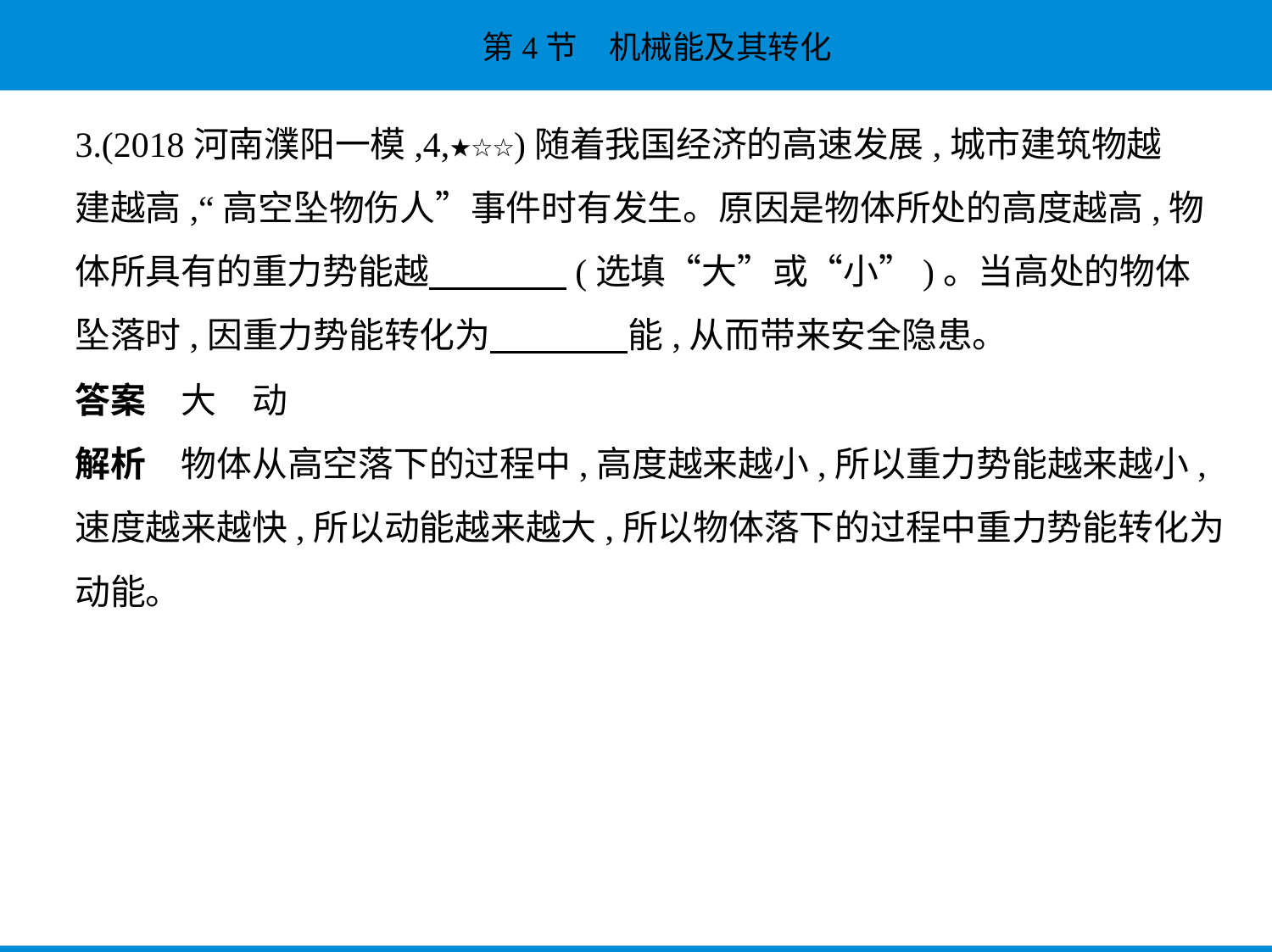

3.(2018河南濮阳一模,4,★☆☆)随着我国经济的高速发展,城市建筑物越
建越高,“高空坠物伤人”事件时有发生。原因是物体所处的高度越高,物
体所具有的重力势能越　　　    (选填“大”或“小”)。当高处的物体
坠落时,因重力势能转化为　　　    能,从而带来安全隐患。
答案　大　动
解析　物体从高空落下的过程中,高度越来越小,所以重力势能越来越小,
速度越来越快,所以动能越来越大,所以物体落下的过程中重力势能转化为
动能。